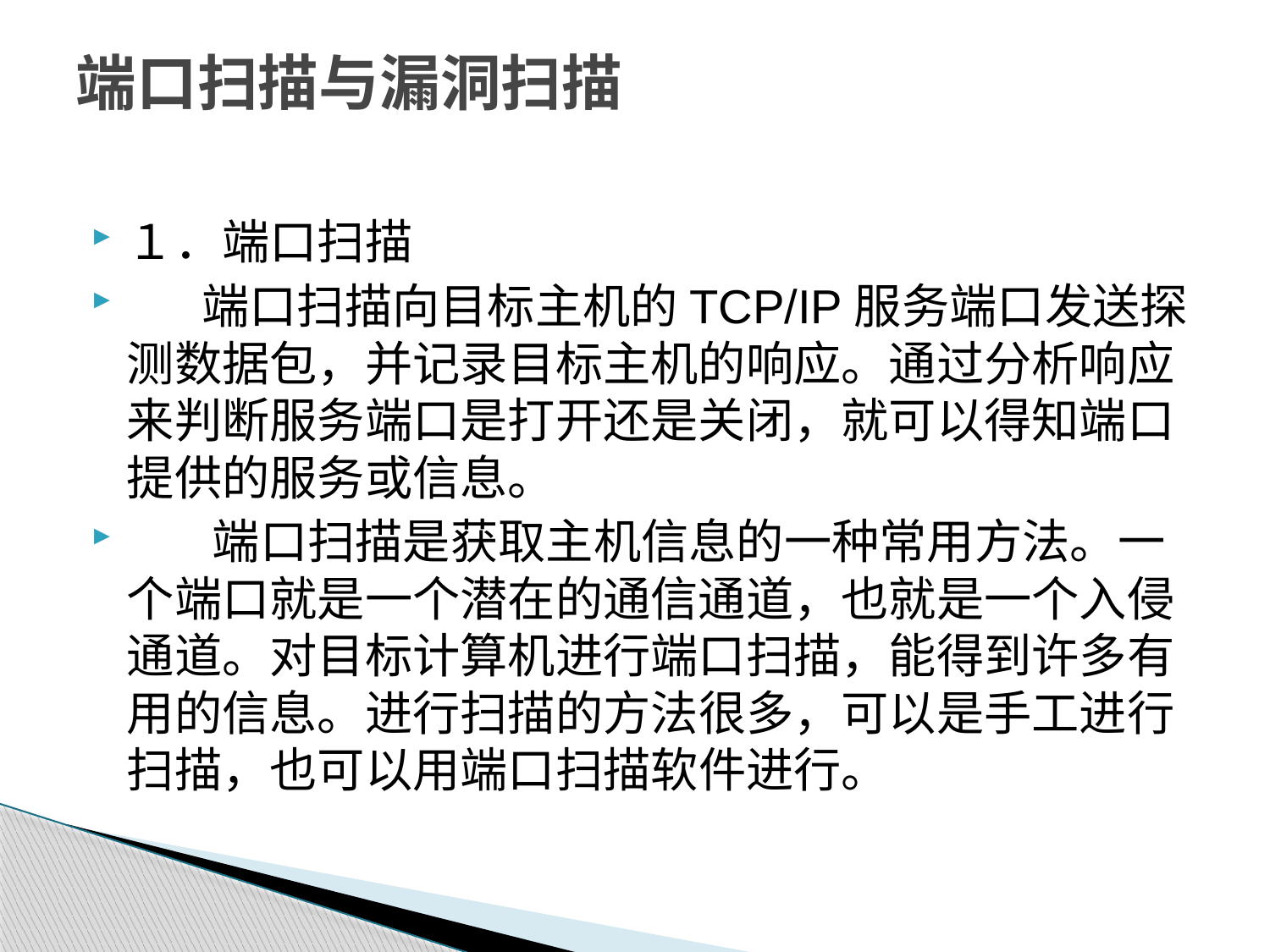

# 端口扫描与漏洞扫描
１．端口扫描
      端口扫描向目标主机的TCP/IP服务端口发送探测数据包，并记录目标主机的响应。通过分析响应来判断服务端口是打开还是关闭，就可以得知端口提供的服务或信息。
       端口扫描是获取主机信息的一种常用方法。一个端口就是一个潜在的通信通道，也就是一个入侵通道。对目标计算机进行端口扫描，能得到许多有用的信息。进行扫描的方法很多，可以是手工进行扫描，也可以用端口扫描软件进行。